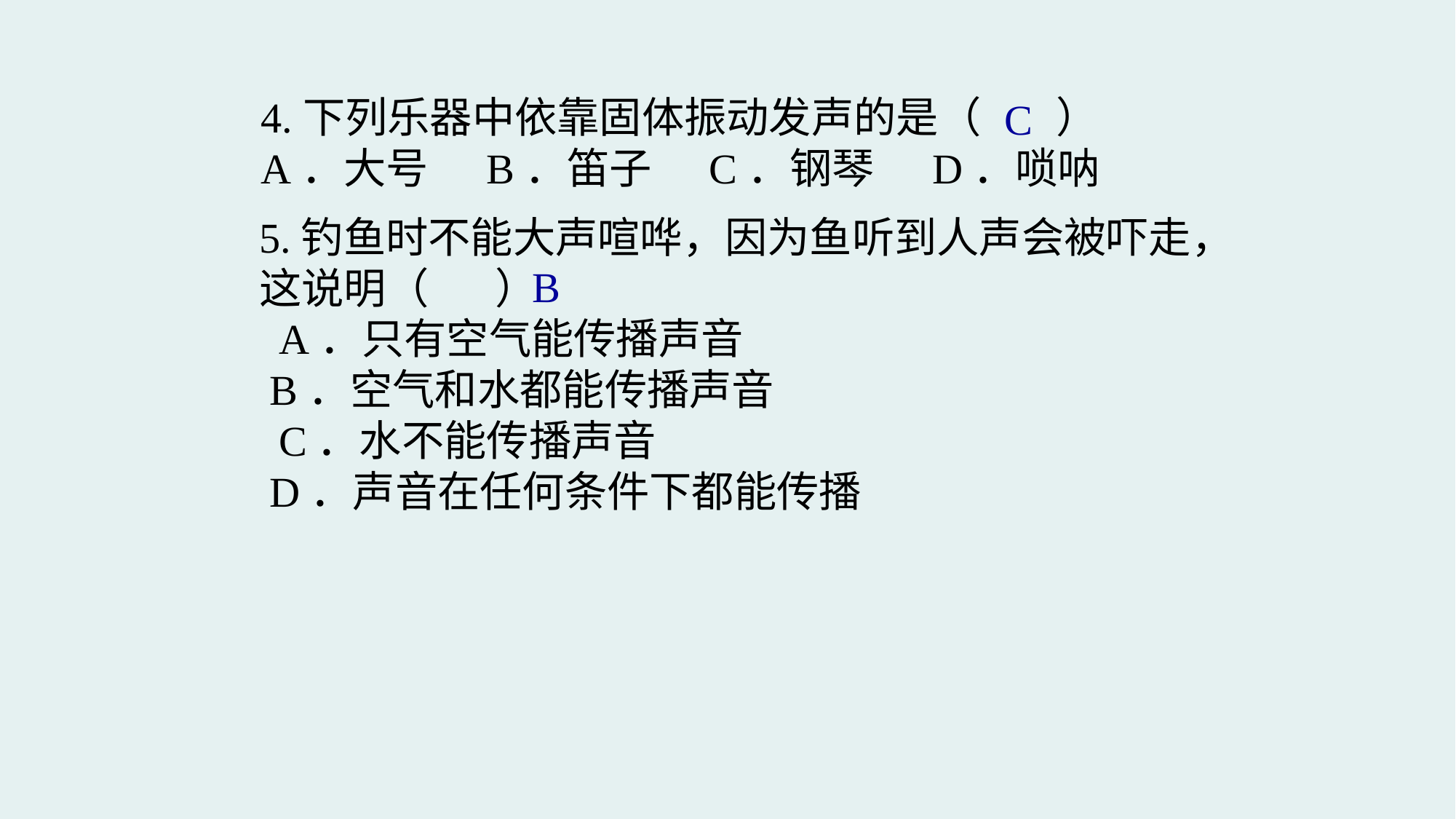

4.下列乐器中依靠固体振动发声的是（        ）
A．大号     B．笛子     C．钢琴     D．唢呐
C
5.钓鱼时不能大声喧哗，因为鱼听到人声会被吓走，这说明（       ）
 A．只有空气能传播声音
 B．空气和水都能传播声音
 C．水不能传播声音
 D．声音在任何条件下都能传播
B